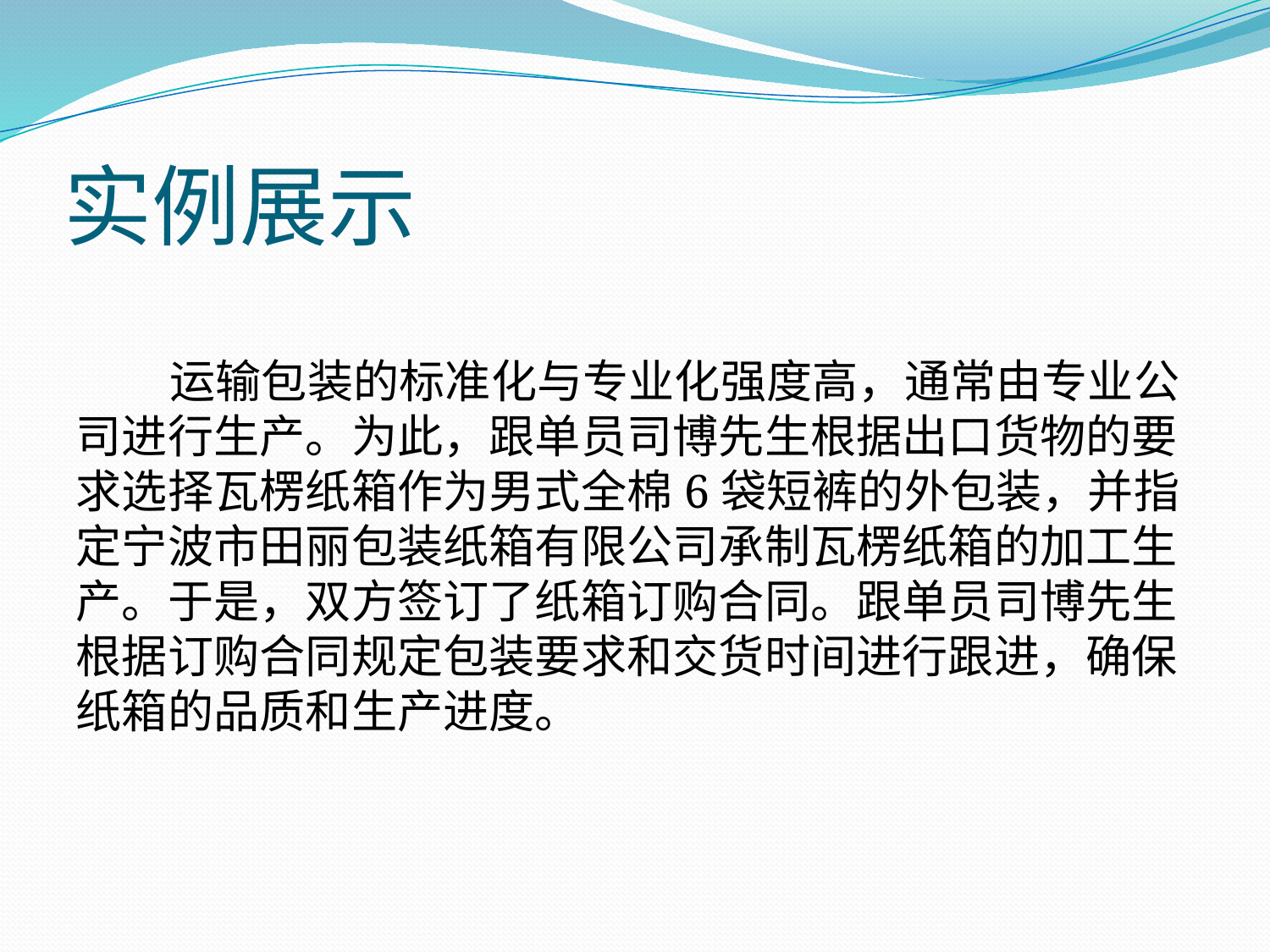

# 实例展示
        运输包装的标准化与专业化强度高，通常由专业公司进行生产。为此，跟单员司博先生根据出口货物的要求选择瓦楞纸箱作为男式全棉6袋短裤的外包装，并指定宁波市田丽包装纸箱有限公司承制瓦楞纸箱的加工生产。于是，双方签订了纸箱订购合同。跟单员司博先生根据订购合同规定包装要求和交货时间进行跟进，确保纸箱的品质和生产进度。